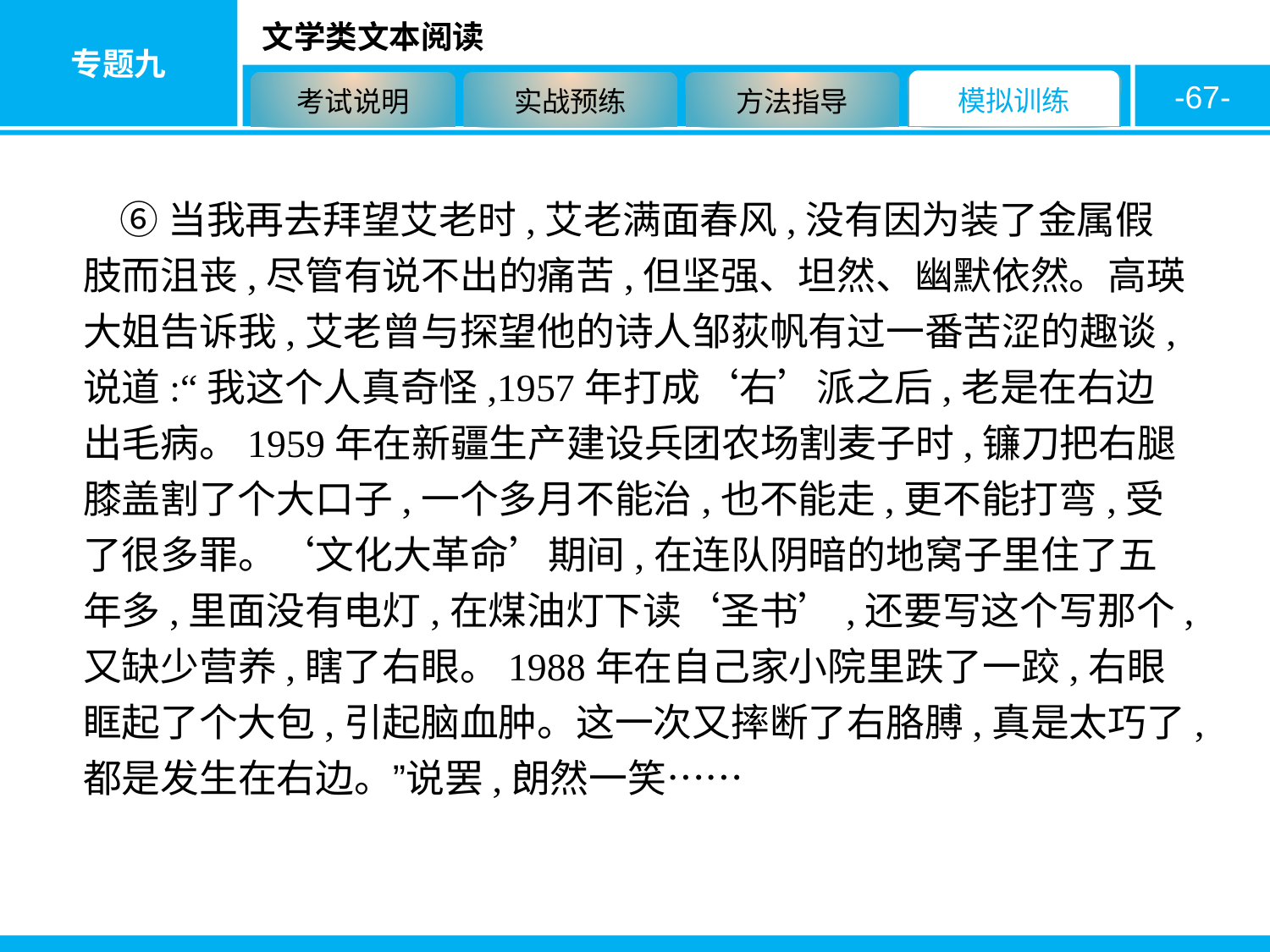

-67-
⑥当我再去拜望艾老时,艾老满面春风,没有因为装了金属假肢而沮丧,尽管有说不出的痛苦,但坚强、坦然、幽默依然。高瑛大姐告诉我,艾老曾与探望他的诗人邹荻帆有过一番苦涩的趣谈,说道:“我这个人真奇怪,1957年打成‘右’派之后,老是在右边出毛病。1959年在新疆生产建设兵团农场割麦子时,镰刀把右腿膝盖割了个大口子,一个多月不能治,也不能走,更不能打弯,受了很多罪。‘文化大革命’期间,在连队阴暗的地窝子里住了五年多,里面没有电灯,在煤油灯下读‘圣书’,还要写这个写那个,又缺少营养,瞎了右眼。1988年在自己家小院里跌了一跤,右眼眶起了个大包,引起脑血肿。这一次又摔断了右胳膊,真是太巧了,都是发生在右边。”说罢,朗然一笑……